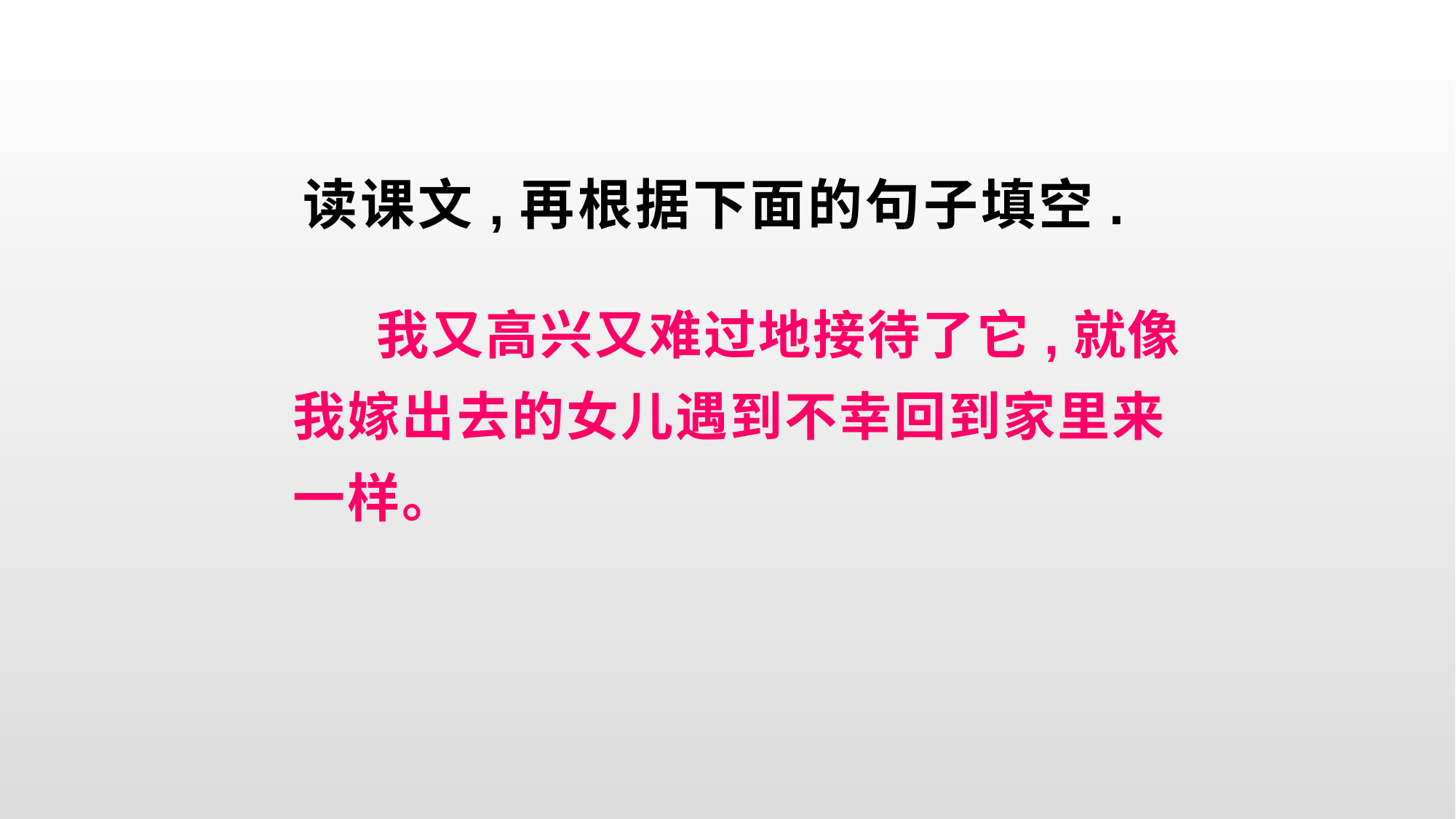

读课文,再根据下面的句子填空.
　　我又高兴又难过地接待了它,就像我嫁出去的女儿遇到不幸回到家里来一样。